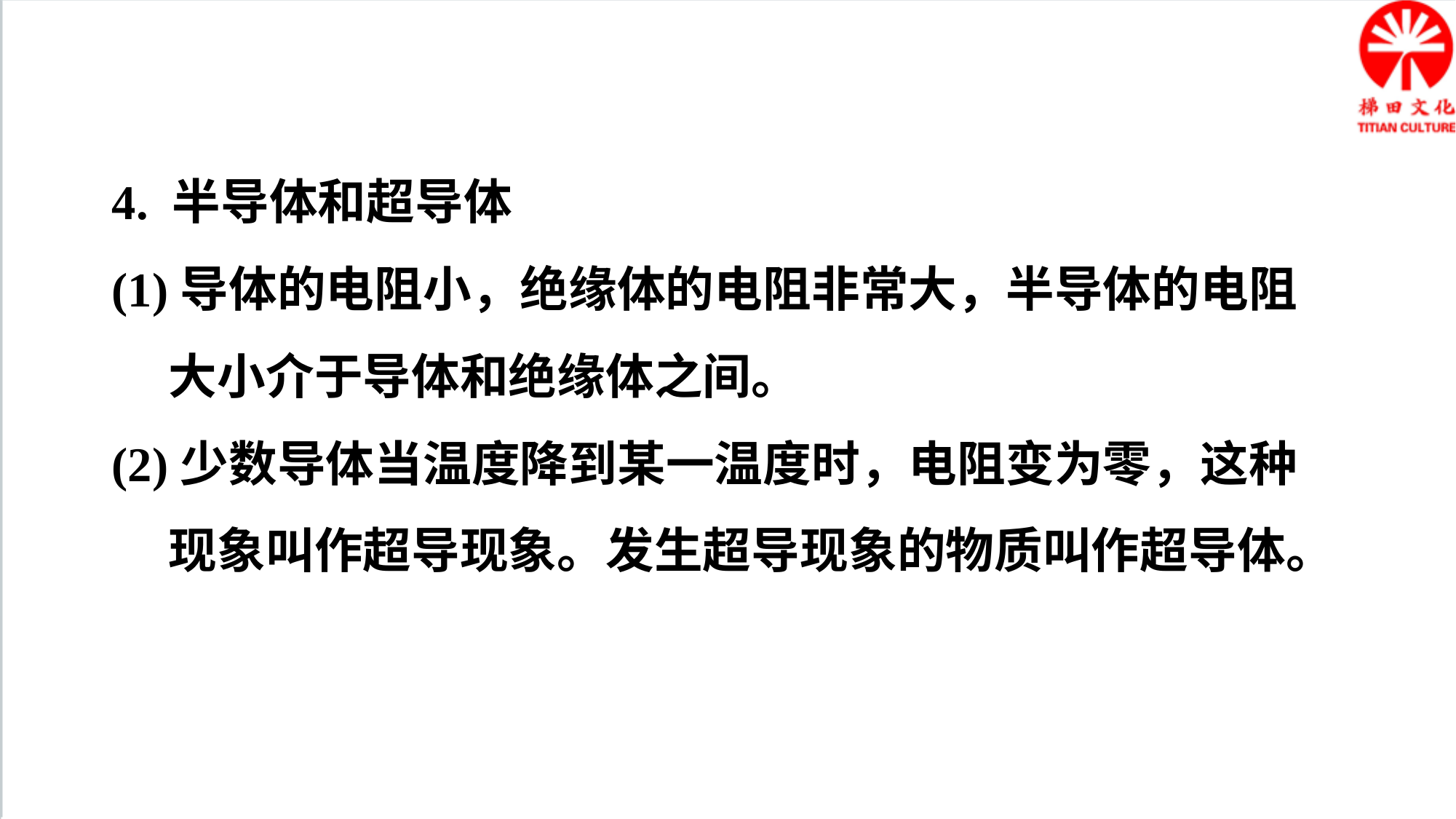

4. 半导体和超导体
(1)导体的电阻小，绝缘体的电阻非常大，半导体的电阻大小介于导体和绝缘体之间。
(2)少数导体当温度降到某一温度时，电阻变为零，这种现象叫作超导现象。发生超导现象的物质叫作超导体。